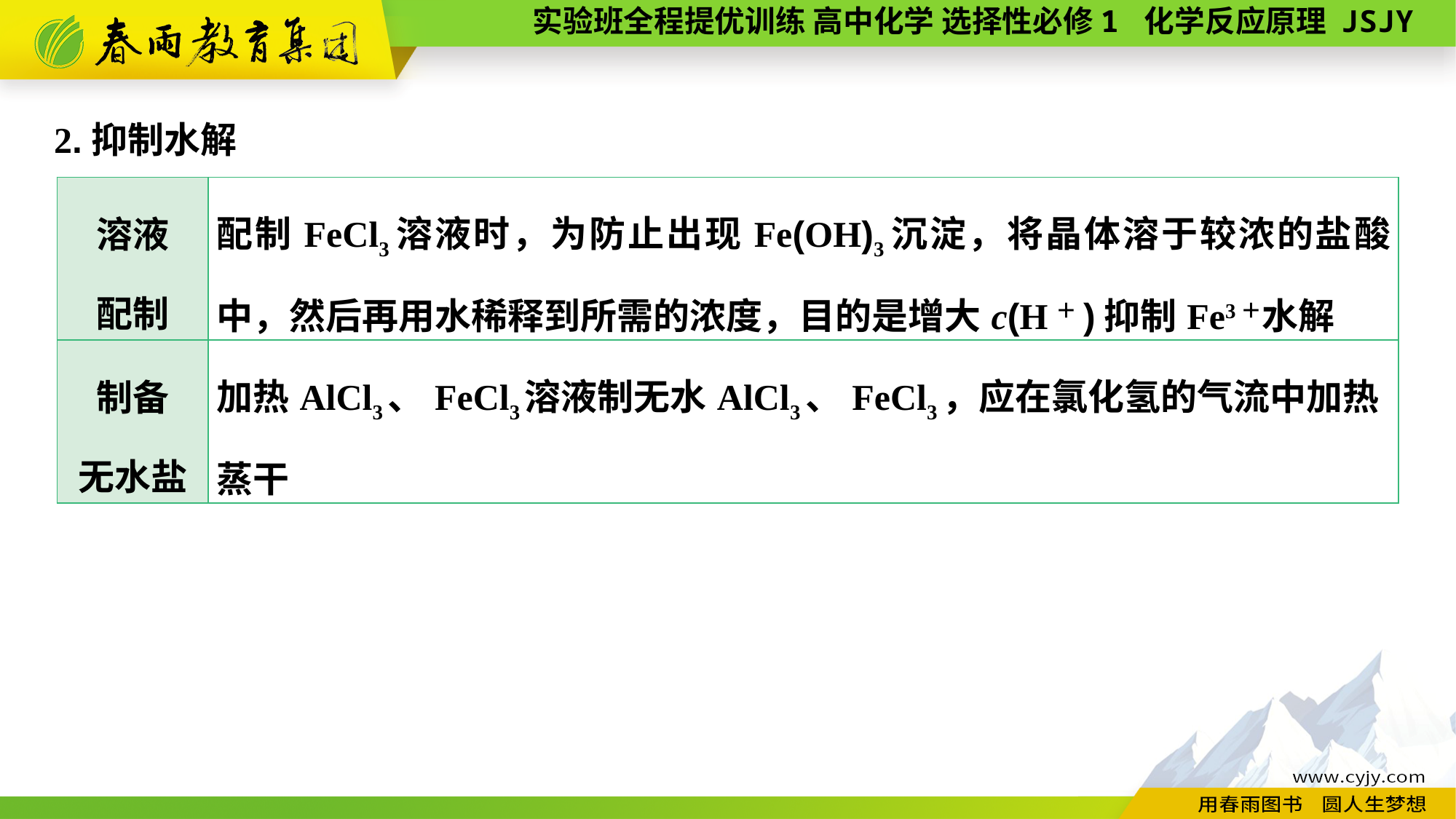

2.抑制水解
| 溶液 配制 | 配制FeCl3溶液时，为防止出现Fe(OH)3沉淀，将晶体溶于较浓的盐酸中，然后再用水稀释到所需的浓度，目的是增大c(H＋)抑制Fe3＋水解 |
| --- | --- |
| 制备 无水盐 | 加热AlCl3、FeCl3溶液制无水AlCl3、FeCl3，应在氯化氢的气流中加热 蒸干 |